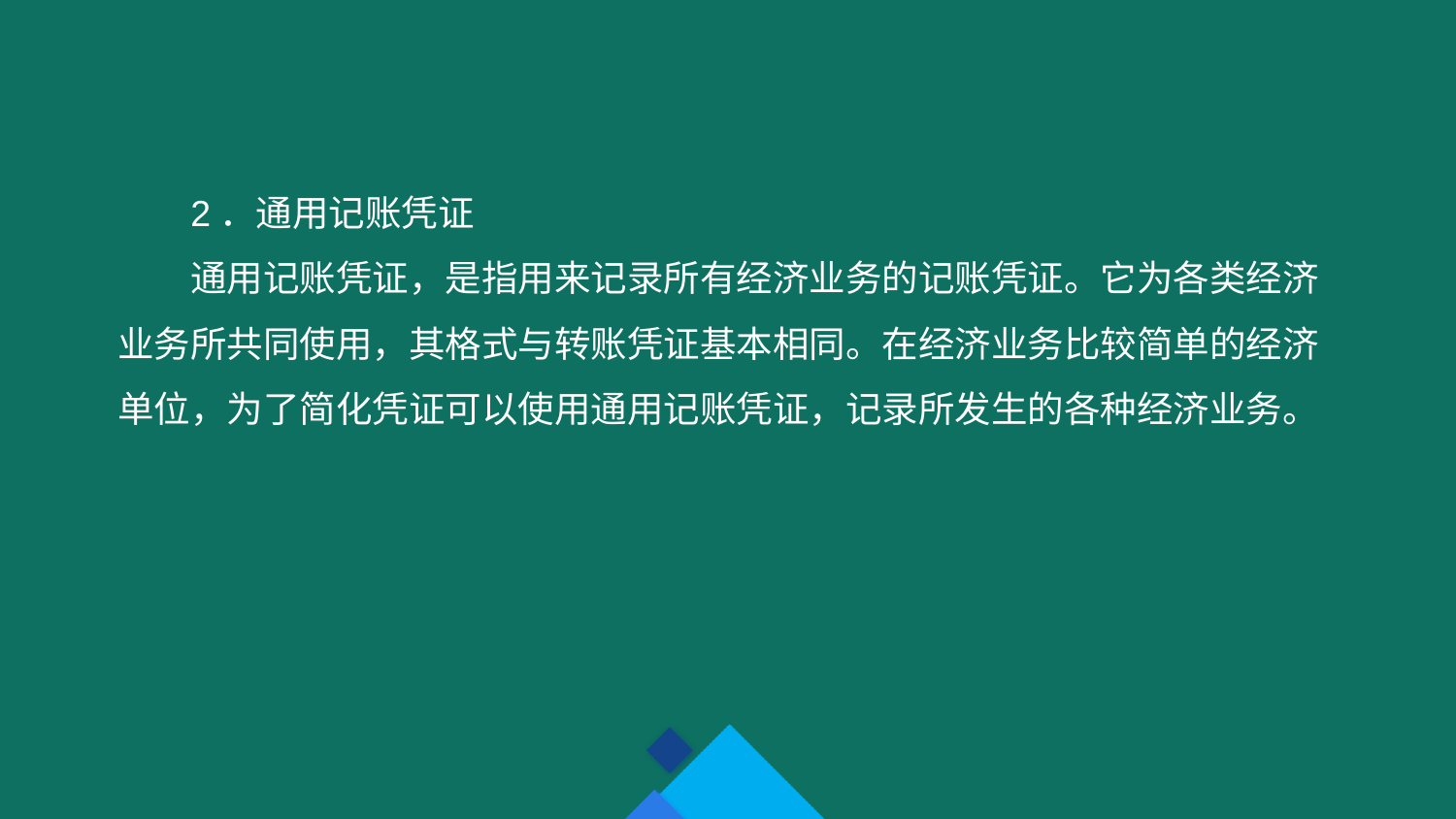

2．通用记账凭证
通用记账凭证，是指用来记录所有经济业务的记账凭证。它为各类经济业务所共同使用，其格式与转账凭证基本相同。在经济业务比较简单的经济单位，为了简化凭证可以使用通用记账凭证，记录所发生的各种经济业务。